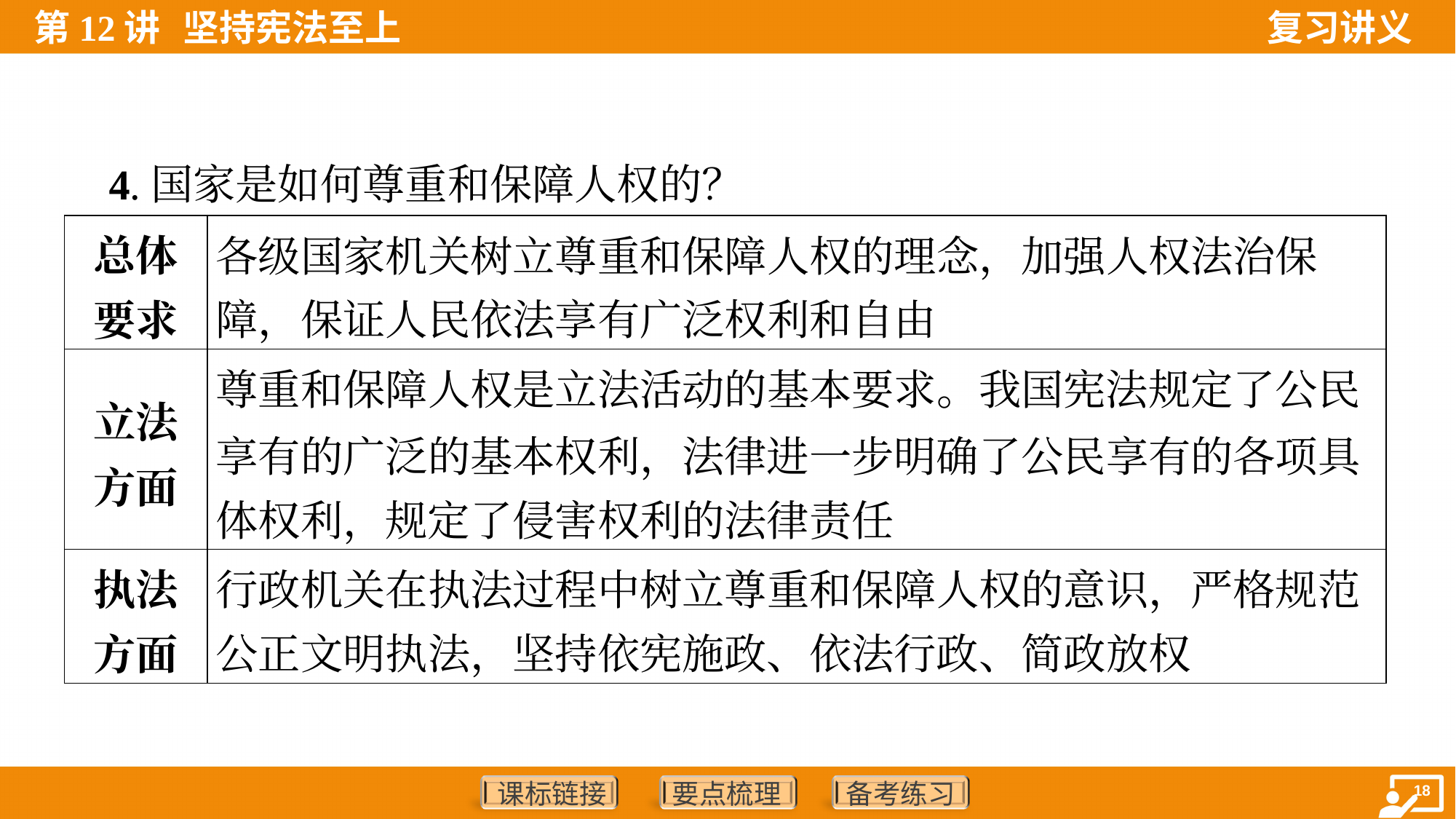

4.国家是如何尊重和保障人权的？
| 总体 要求 | 各级国家机关树立尊重和保障人权的理念，加强人权法治保 障，保证人民依法享有广泛权利和自由 |
| --- | --- |
| 立法 方面 | 尊重和保障人权是立法活动的基本要求。我国宪法规定了公民 享有的广泛的基本权利，法律进一步明确了公民享有的各项具 体权利，规定了侵害权利的法律责任 |
| 执法 方面 | 行政机关在执法过程中树立尊重和保障人权的意识，严格规范 公正文明执法，坚持依宪施政、依法行政、简政放权 |